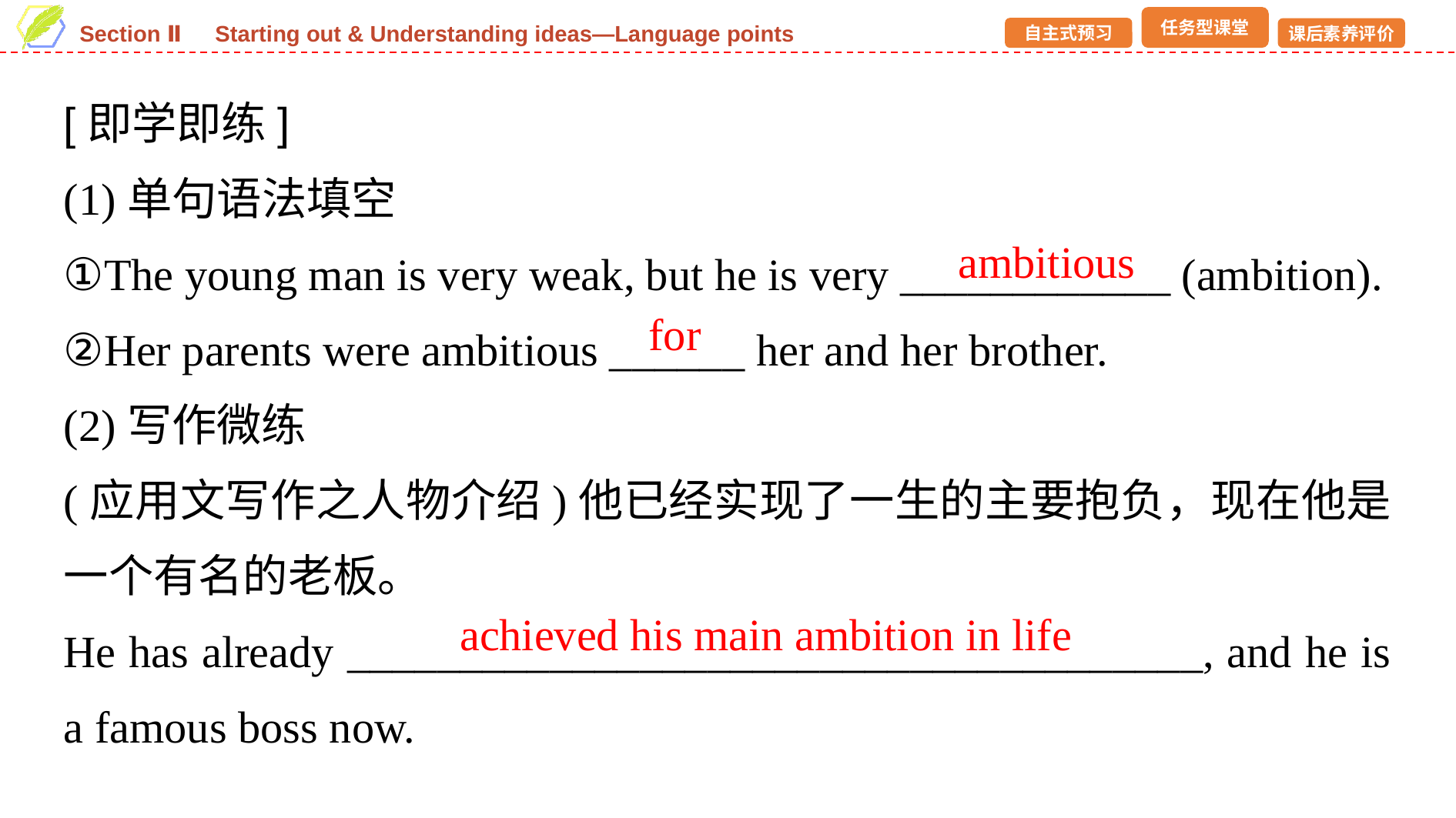

[即学即练]
(1)单句语法填空
①The young man is very weak, but he is very ____________ (ambition).
②Her parents were ambitious ______ her and her brother.
(2)写作微练
(应用文写作之人物介绍)他已经实现了一生的主要抱负，现在他是一个有名的老板。
He has already ______________________________________, and he is a famous boss now.
ambitious
for
achieved his main ambition in life